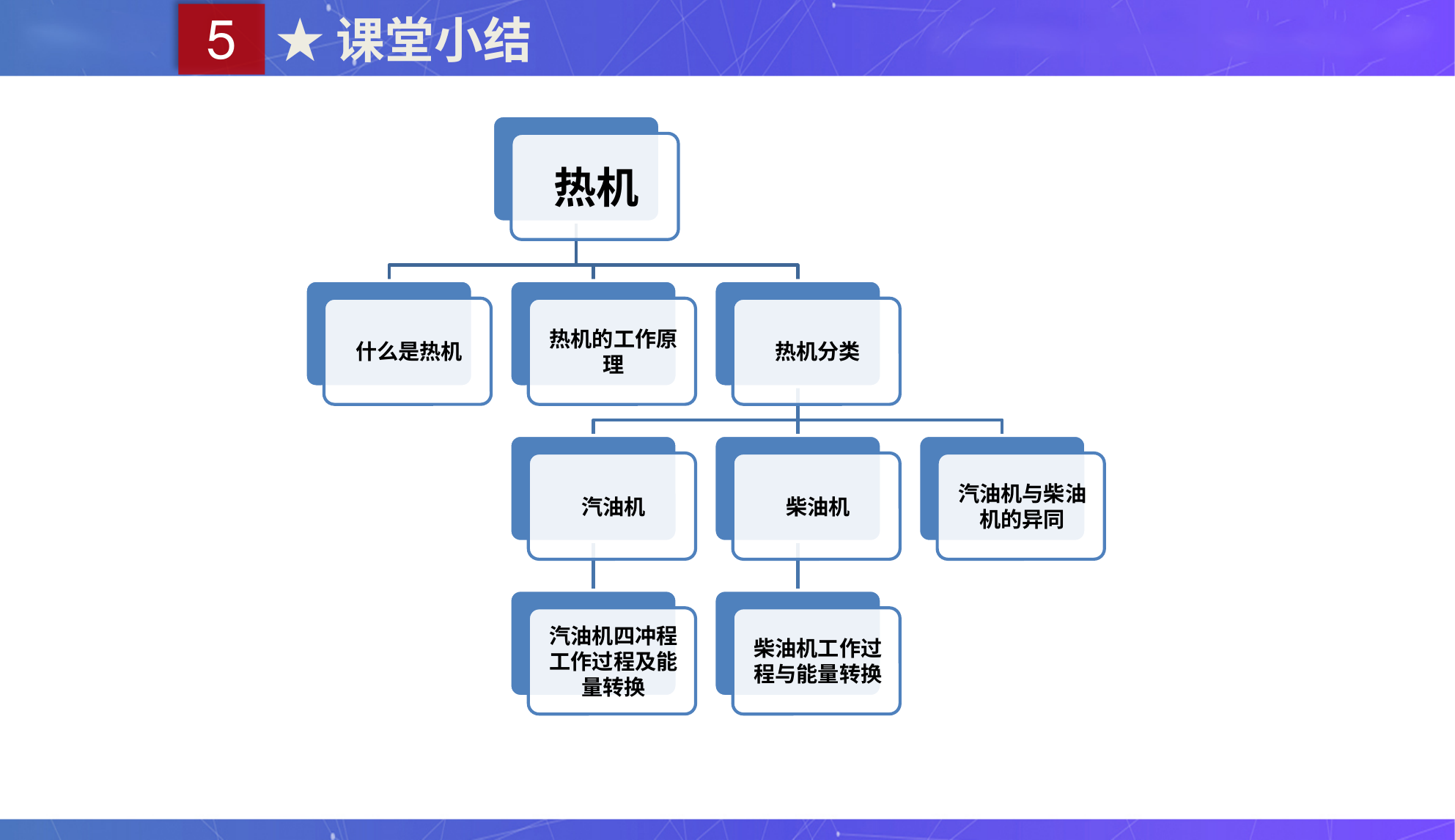

5
★课堂小结
热机
什么是热机
热机的工作原理
热机分类
汽油机
汽油机四冲程工作过程及能量转换
柴油机
柴油机工作过程与能量转换
汽油机与柴油机的异同